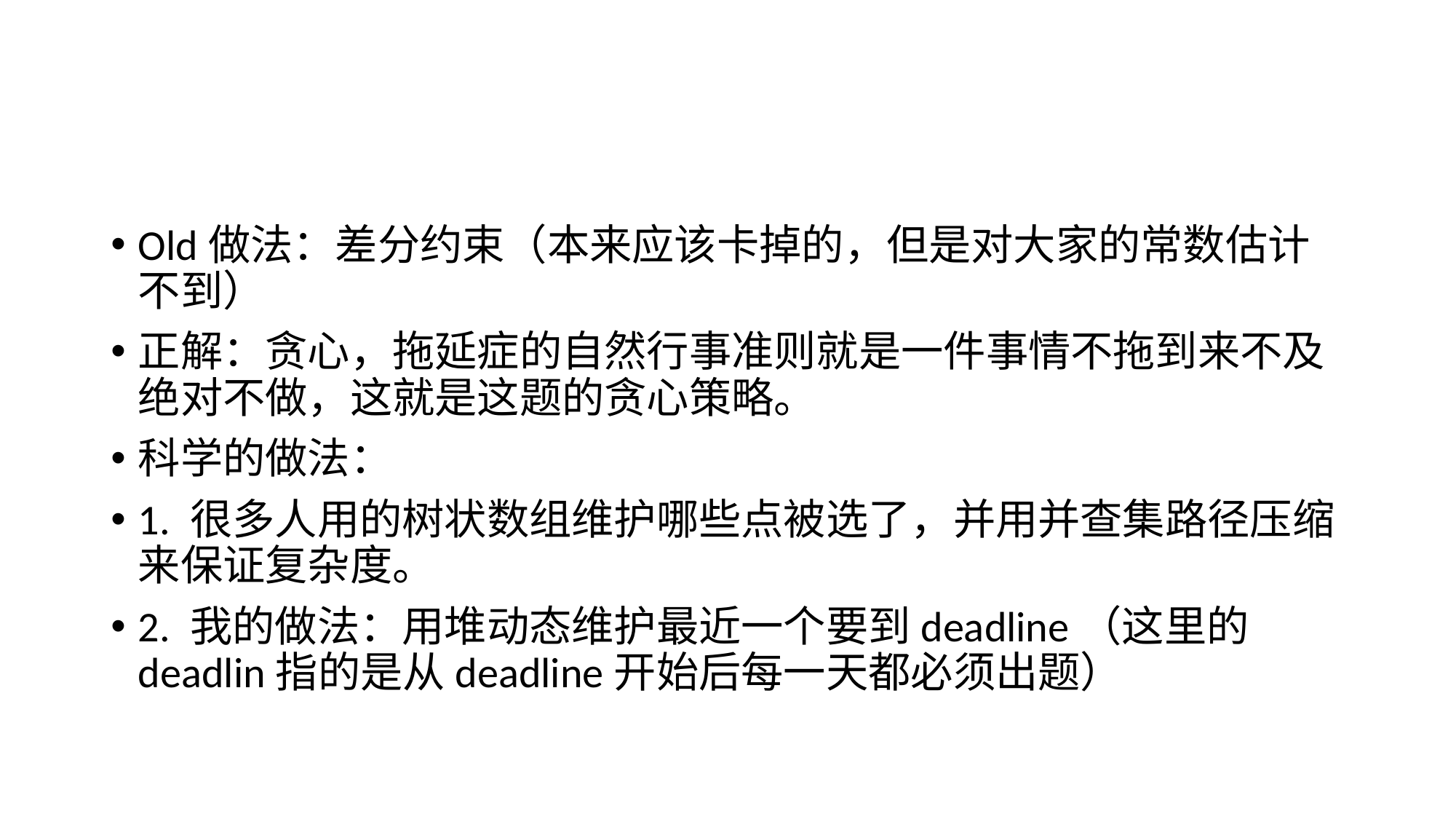

#
Old做法：差分约束（本来应该卡掉的，但是对大家的常数估计不到）
正解：贪心，拖延症的自然行事准则就是一件事情不拖到来不及绝对不做，这就是这题的贪心策略。
科学的做法：
1. 很多人用的树状数组维护哪些点被选了，并用并查集路径压缩来保证复杂度。
2. 我的做法：用堆动态维护最近一个要到deadline（这里的deadlin指的是从deadline开始后每一天都必须出题）